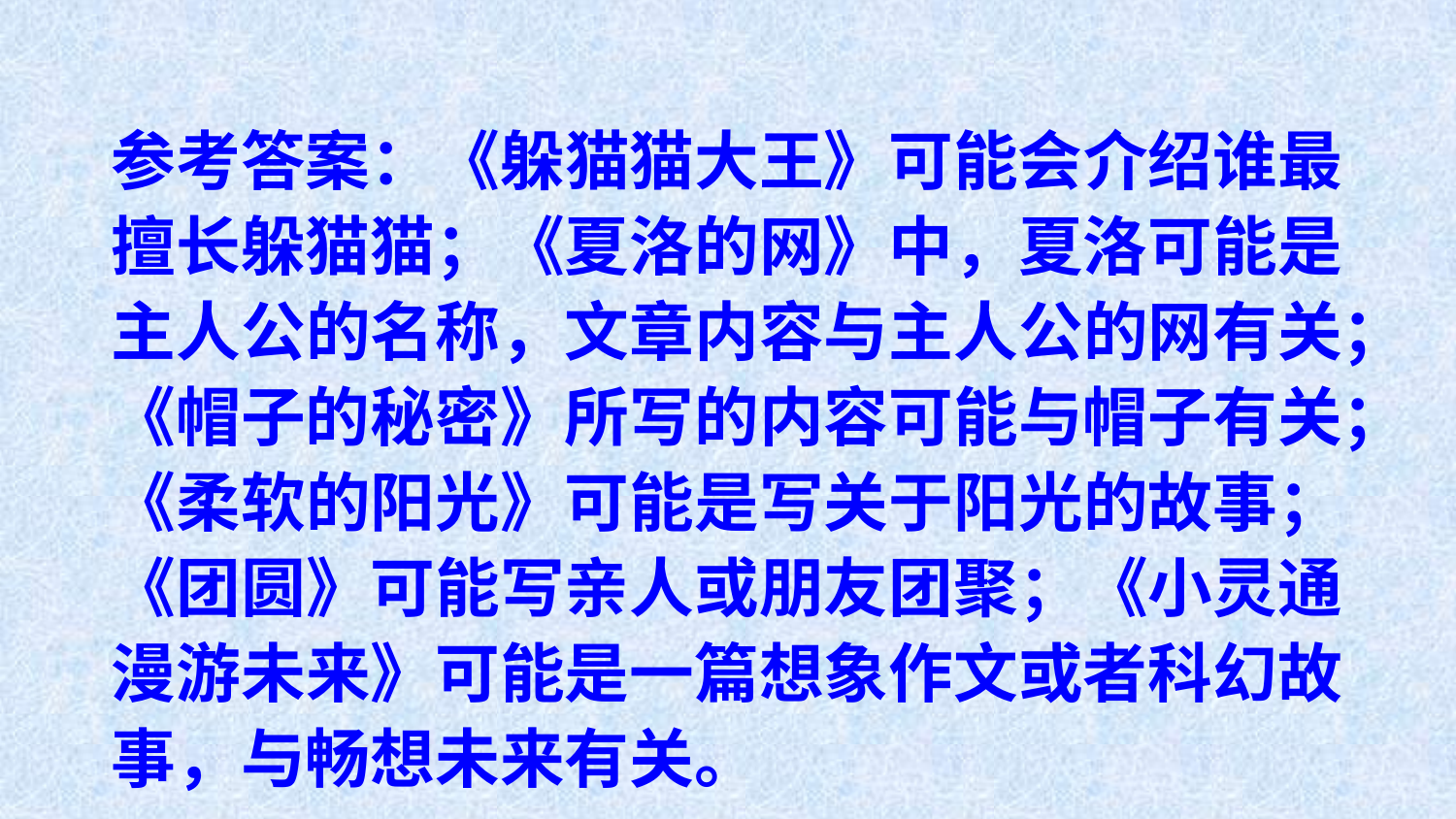

参考答案：《躲猫猫大王》可能会介绍谁最擅长躲猫猫；《夏洛的网》中，夏洛可能是主人公的名称，文章内容与主人公的网有关；《帽子的秘密》所写的内容可能与帽子有关；《柔软的阳光》可能是写关于阳光的故事；《团圆》可能写亲人或朋友团聚；《小灵通漫游未来》可能是一篇想象作文或者科幻故事，与畅想未来有关。